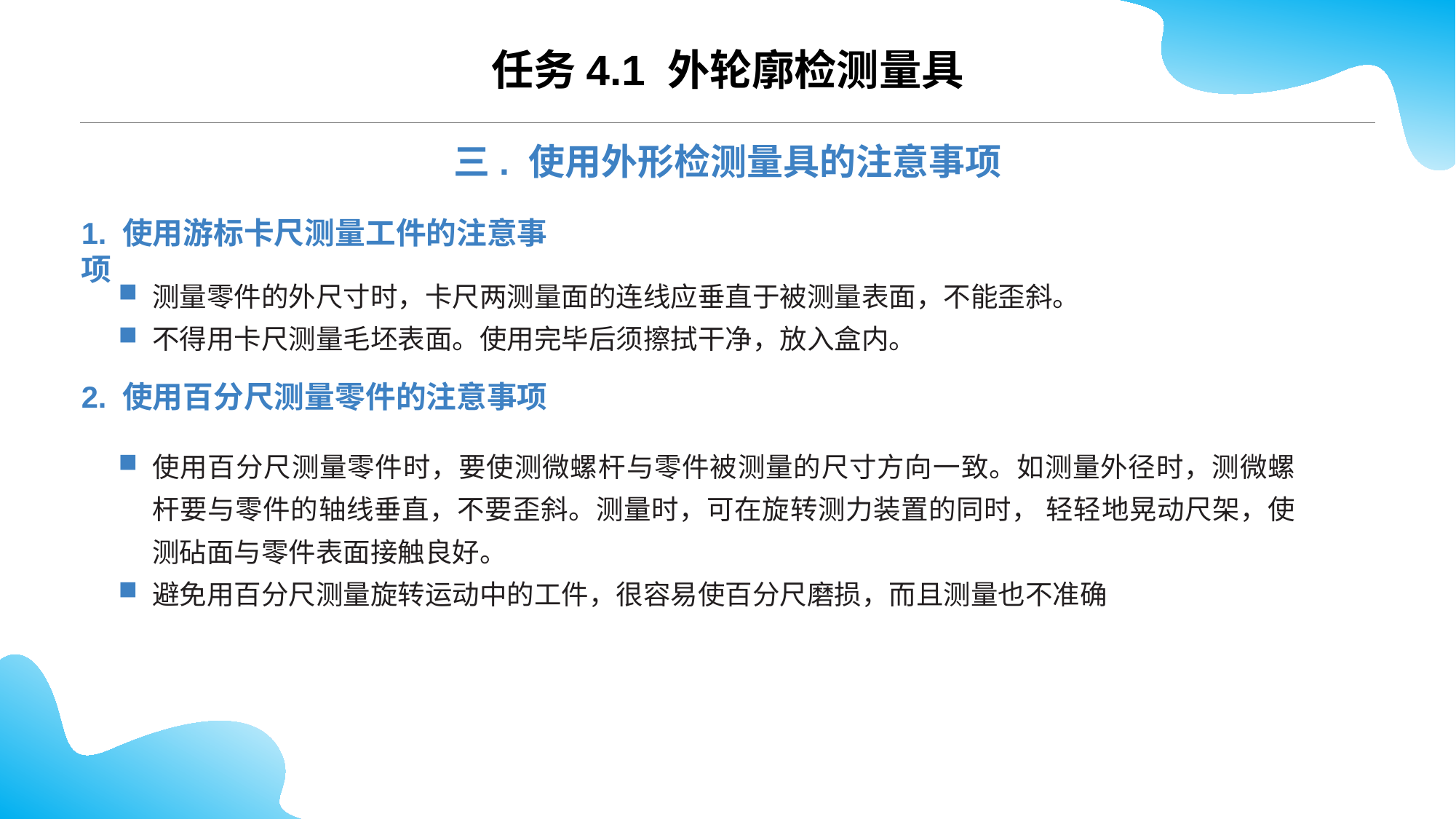

任务4.1 外轮廓检测量具
三. 使用外形检测量具的注意事项
1. 使用游标卡尺测量工件的注意事项
测量零件的外尺寸时，卡尺两测量面的连线应垂直于被测量表面，不能歪斜。
不得用卡尺测量毛坯表面。使用完毕后须擦拭干净，放入盒内。
2. 使用百分尺测量零件的注意事项
使用百分尺测量零件时，要使测微螺杆与零件被测量的尺寸方向一致。如测量外径时，测微螺杆要与零件的轴线垂直，不要歪斜。测量时，可在旋转测力装置的同时， 轻轻地晃动尺架，使测砧面与零件表面接触良好。
避免用百分尺测量旋转运动中的工件，很容易使百分尺磨损，而且测量也不准确